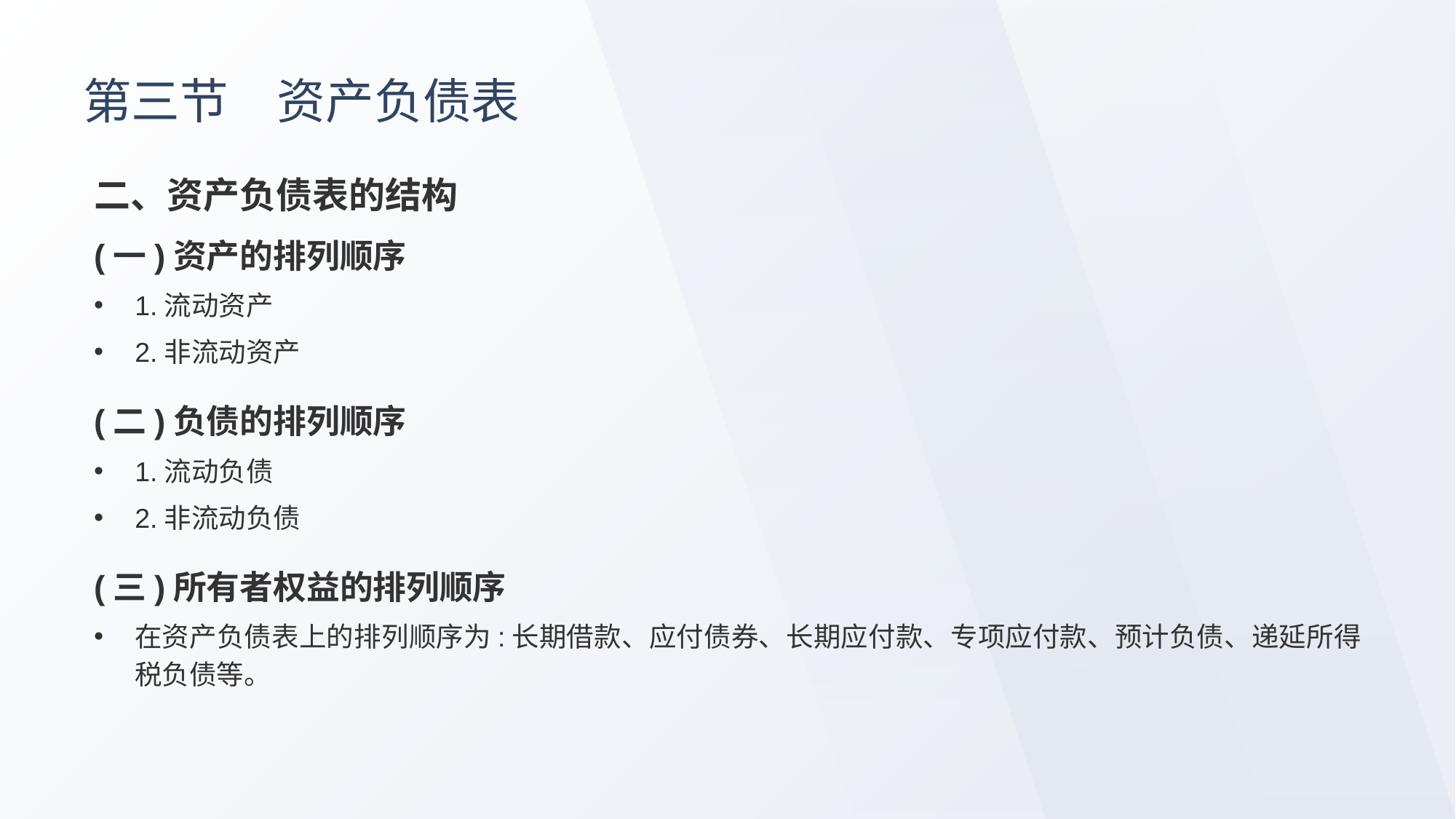

# 第三节　资产负债表
二、资产负债表的结构
(一)资产的排列顺序
1.流动资产
2.非流动资产
(二)负债的排列顺序
1.流动负债
2.非流动负债
(三)所有者权益的排列顺序
在资产负债表上的排列顺序为:长期借款、应付债券、长期应付款、专项应付款、预计负债、递延所得税负债等。